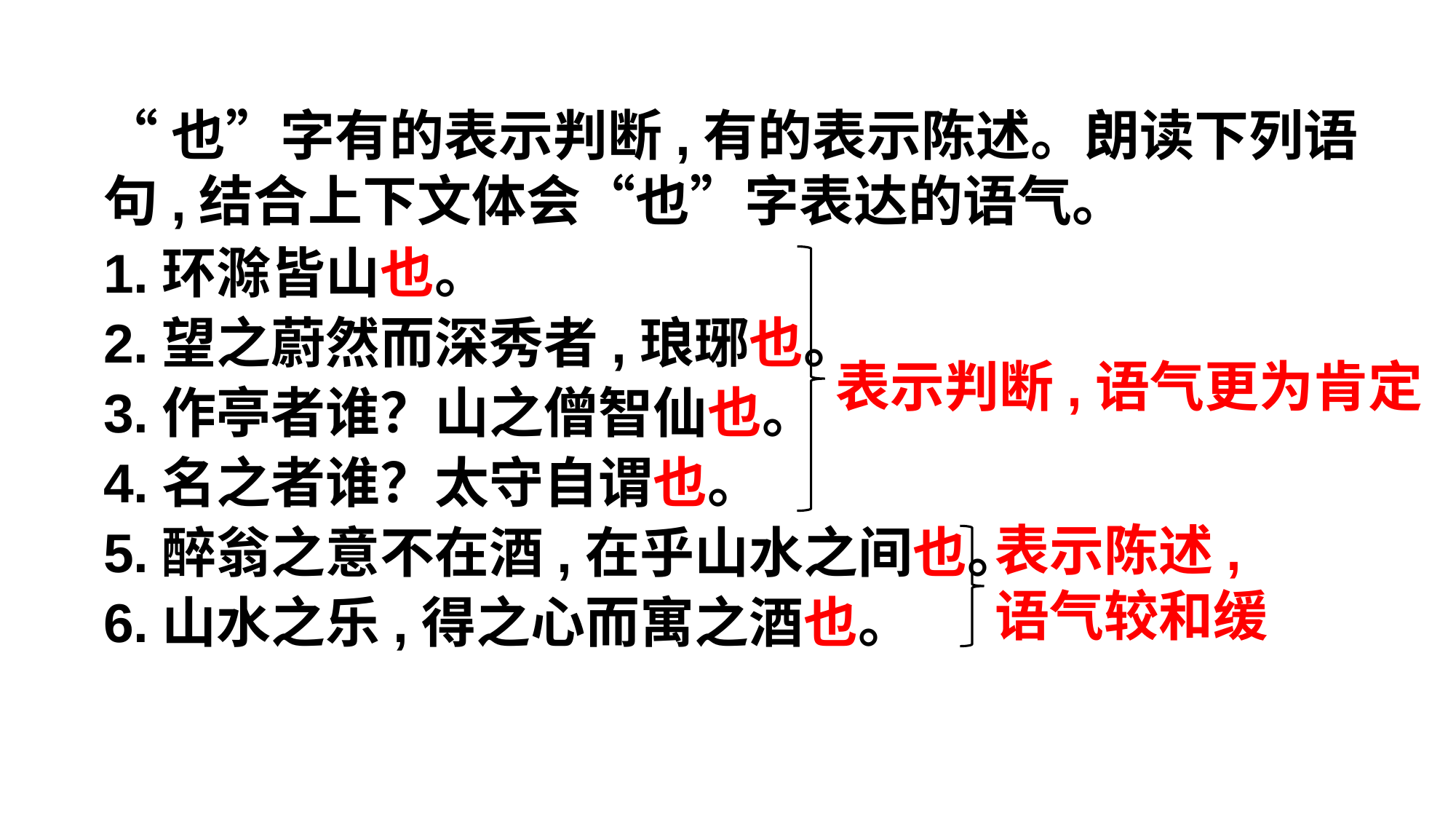

“也”字有的表示判断,有的表示陈述。朗读下列语句,结合上下文体会“也”字表达的语气。
1.环滁皆山也。
2.望之蔚然而深秀者,琅琊也。
3.作亭者谁？山之僧智仙也。
4.名之者谁？太守自谓也。
5.醉翁之意不在酒,在乎山水之间也。
6.山水之乐,得之心而寓之酒也。

表示判断,语气更为肯定
表示陈述,语气较和缓